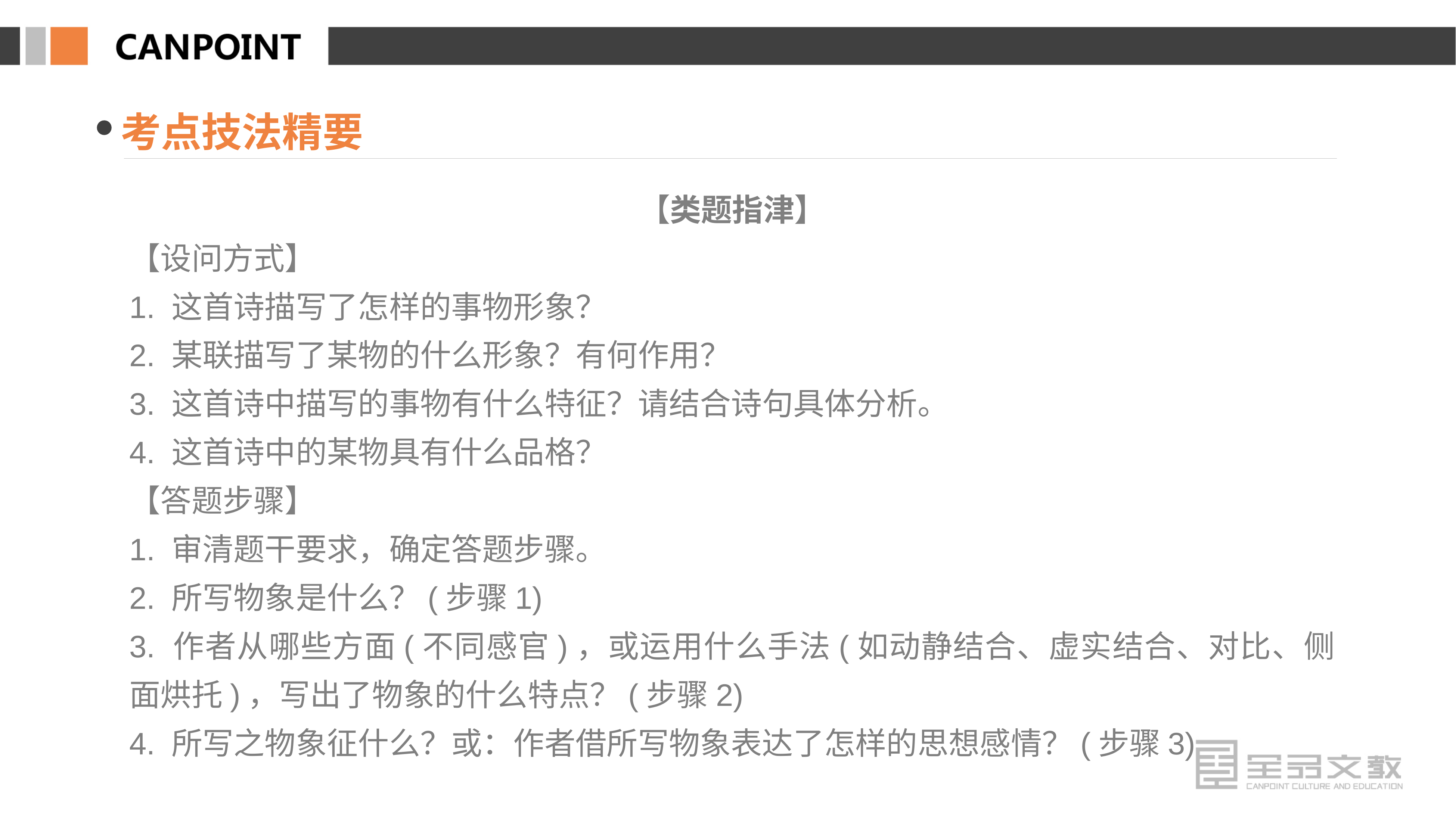

考点技法精要

【类题指津】
【设问方式】
1. 这首诗描写了怎样的事物形象？
2. 某联描写了某物的什么形象？有何作用？
3. 这首诗中描写的事物有什么特征？请结合诗句具体分析。
4. 这首诗中的某物具有什么品格？
【答题步骤】
1. 审清题干要求，确定答题步骤。
2. 所写物象是什么？(步骤1)
3. 作者从哪些方面(不同感官)，或运用什么手法(如动静结合、虚实结合、对比、侧面烘托)，写出了物象的什么特点？(步骤2)
4. 所写之物象征什么？或：作者借所写物象表达了怎样的思想感情？(步骤3)